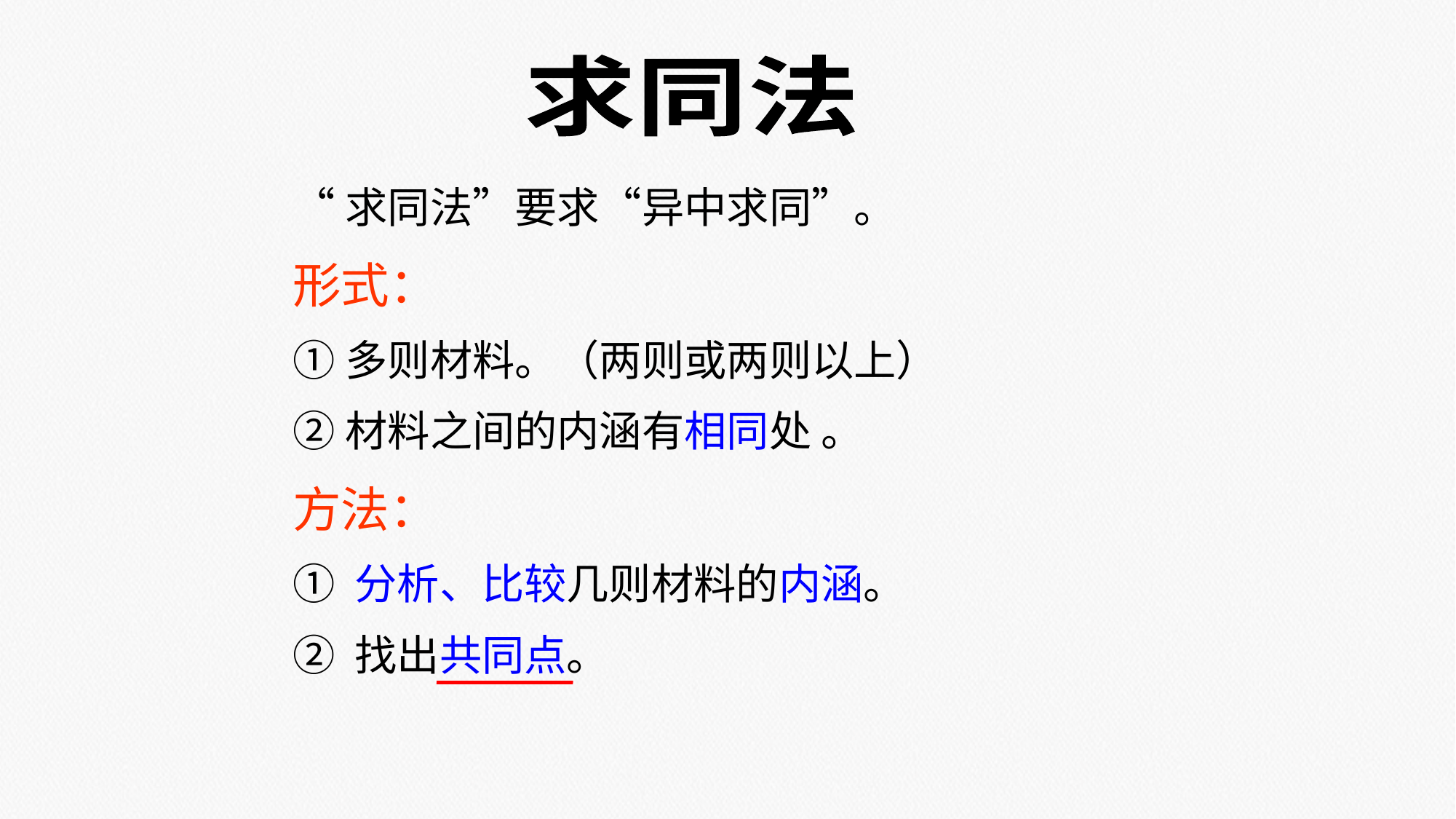

求同法
“求同法”要求“异中求同”。
形式：
①多则材料。（两则或两则以上）
②材料之间的内涵有相同处 。
方法：
① 分析、比较几则材料的内涵。
② 找出共同点。